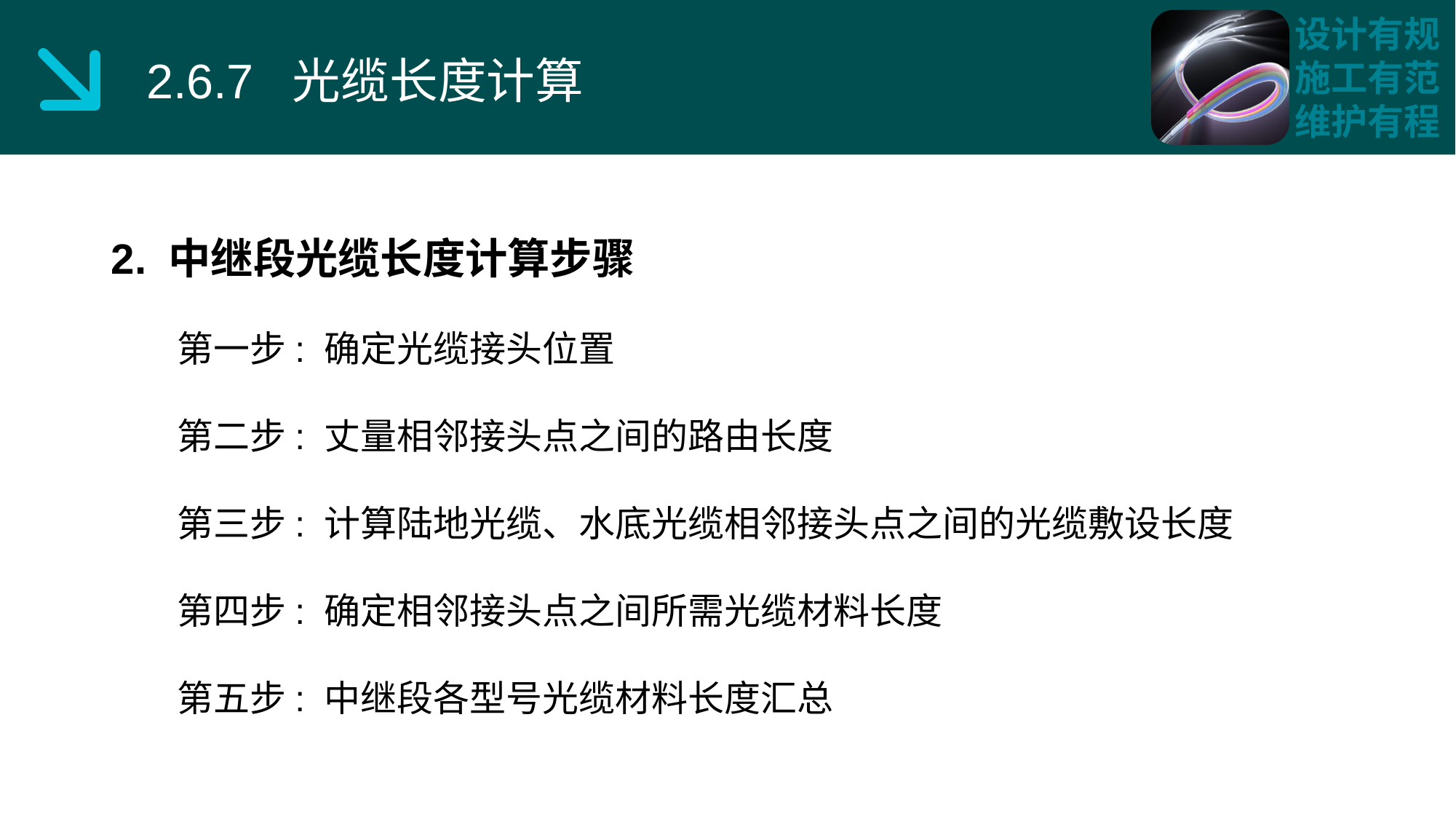

2.6.7  光缆长度计算

2. 中继段光缆长度计算步骤

       第一步: 确定光缆接头位置

       第二步: 丈量相邻接头点之间的路由长度

       第三步: 计算陆地光缆、水底光缆相邻接头点之间的光缆敷设长度

       第四步: 确定相邻接头点之间所需光缆材料长度

       第五步: 中继段各型号光缆材料长度汇总